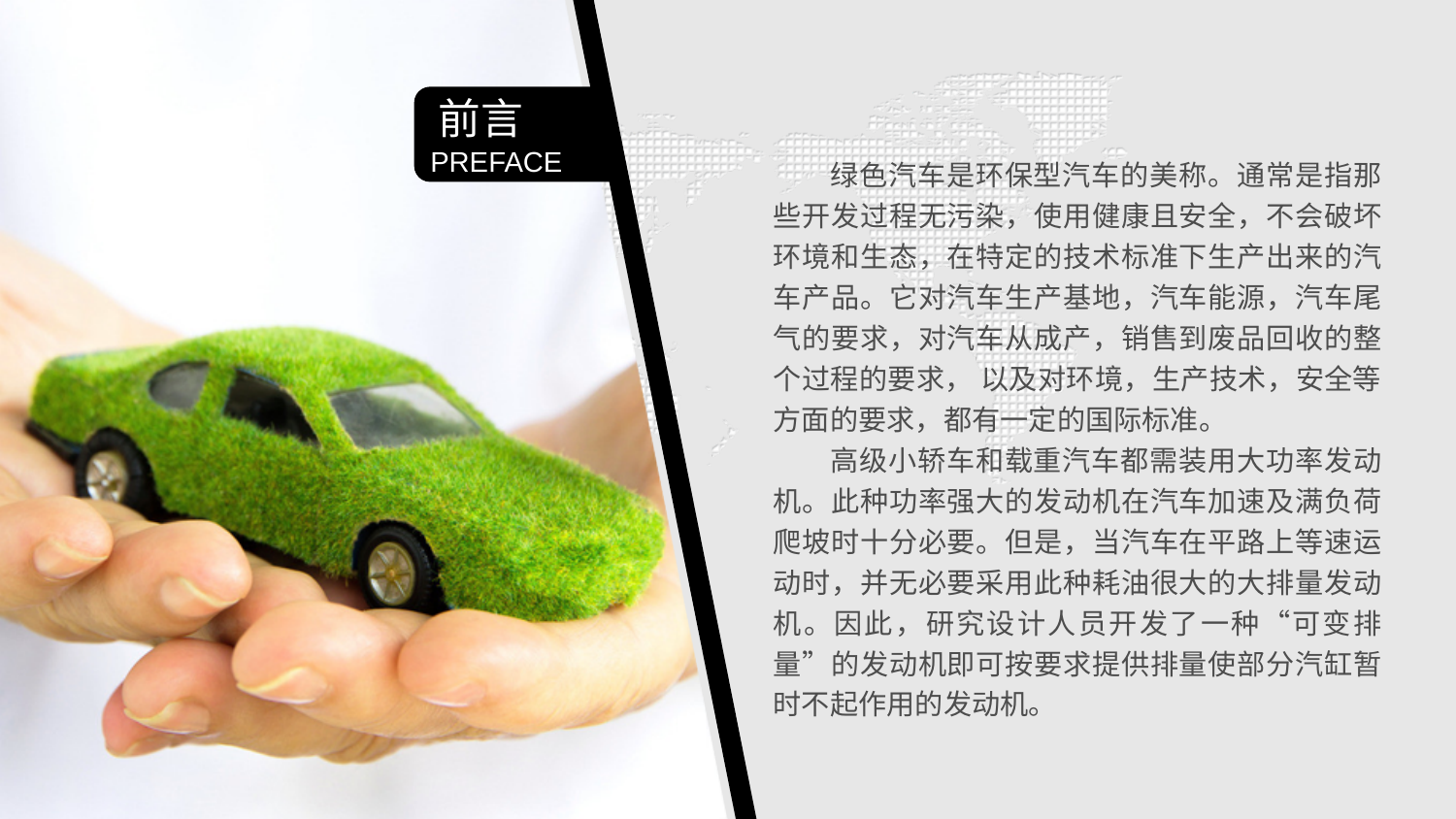

前言
PREFACE
       绿色汽车是环保型汽车的美称。通常是指那些开发过程无污染，使用健康且安全，不会破坏环境和生态，在特定的技术标准下生产出来的汽车产品。它对汽车生产基地，汽车能源，汽车尾气的要求，对汽车从成产，销售到废品回收的整个过程的要求， 以及对环境，生产技术，安全等方面的要求，都有一定的国际标准。
       高级小轿车和载重汽车都需装用大功率发动机。此种功率强大的发动机在汽车加速及满负荷爬坡时十分必要。但是，当汽车在平路上等速运动时，并无必要采用此种耗油很大的大排量发动机。因此，研究设计人员开发了一种“可变排量”的发动机即可按要求提供排量使部分汽缸暂时不起作用的发动机。